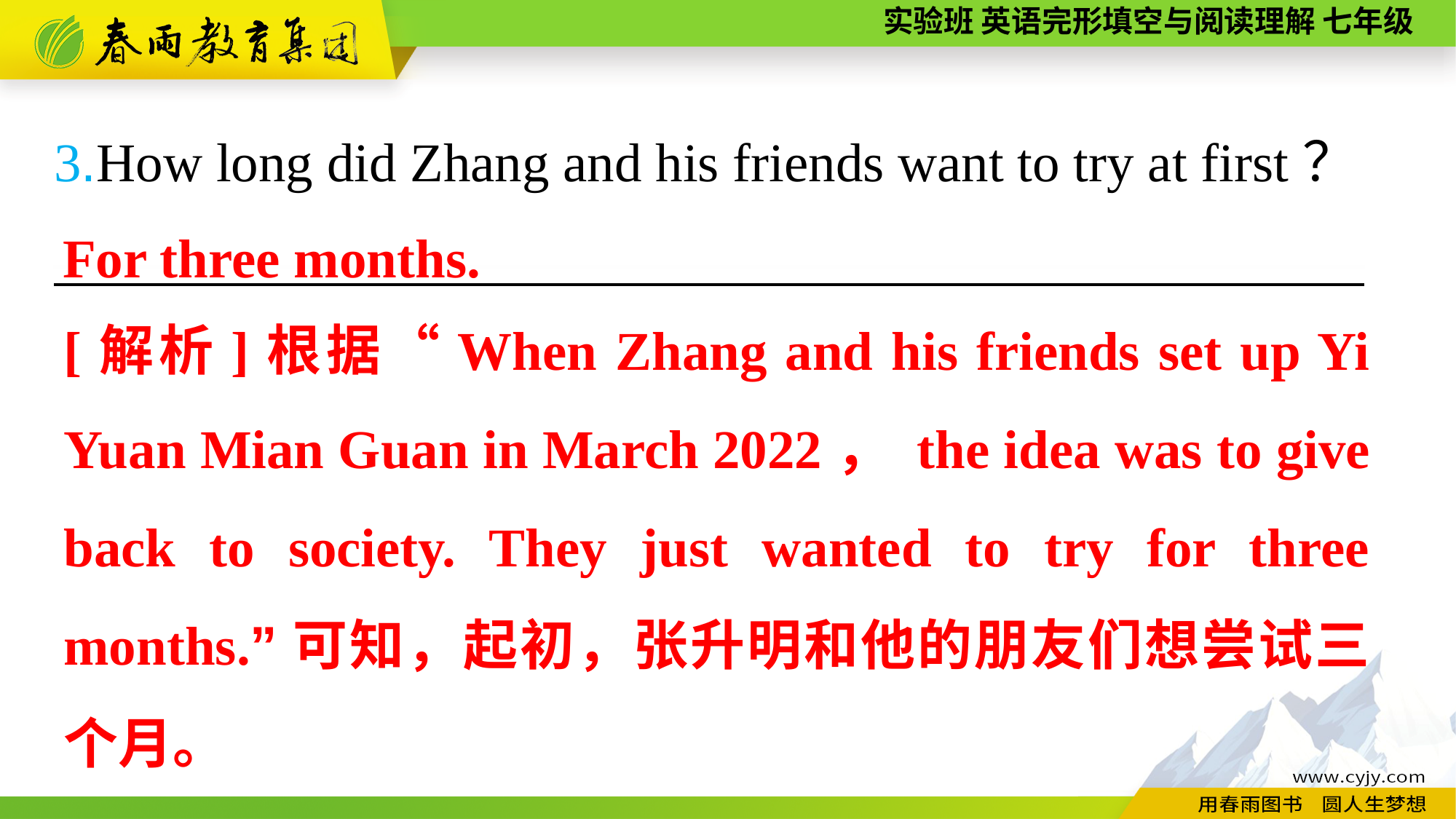

3.How long did Zhang and his friends want to try at first？
————————————————————————
For three months.
[解析]根据“When Zhang and his friends set up Yi Yuan Mian Guan in March 2022， the idea was to give back to society. They just wanted to try for three months.”可知，起初，张升明和他的朋友们想尝试三个月。